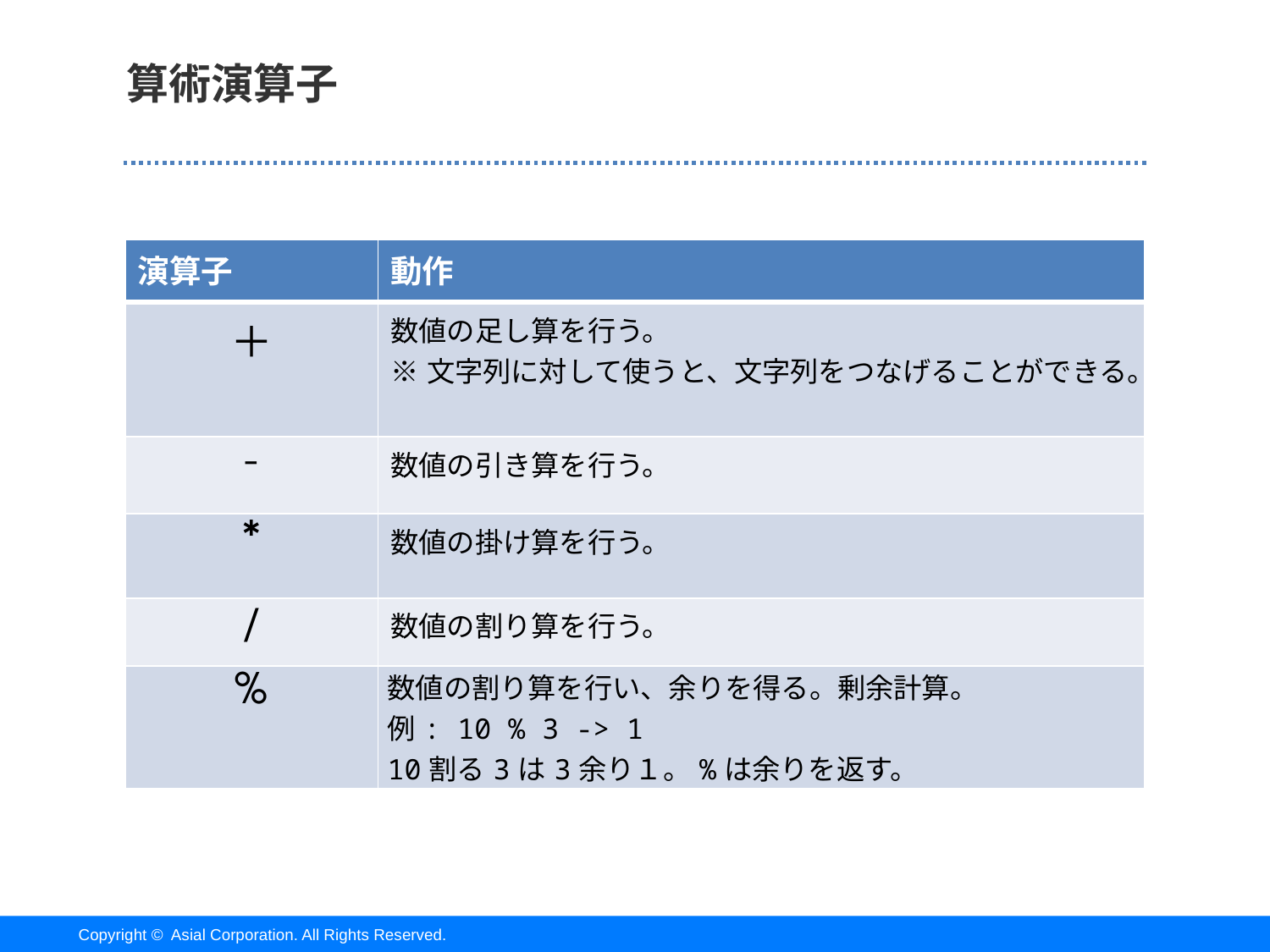

# 算術演算子
| 演算子 | 動作 |
| --- | --- |
| ＋ | 数値の足し算を行う。 ※文字列に対して使うと、文字列をつなげることができる。 |
| - | 数値の引き算を行う。 |
| \* | 数値の掛け算を行う。 |
| / | 数値の割り算を行う。 |
| % | 数値の割り算を行い、余りを得る。剰余計算。 例: 10 % 3 -> 1 10割る3は3余り１。%は余りを返す。 |